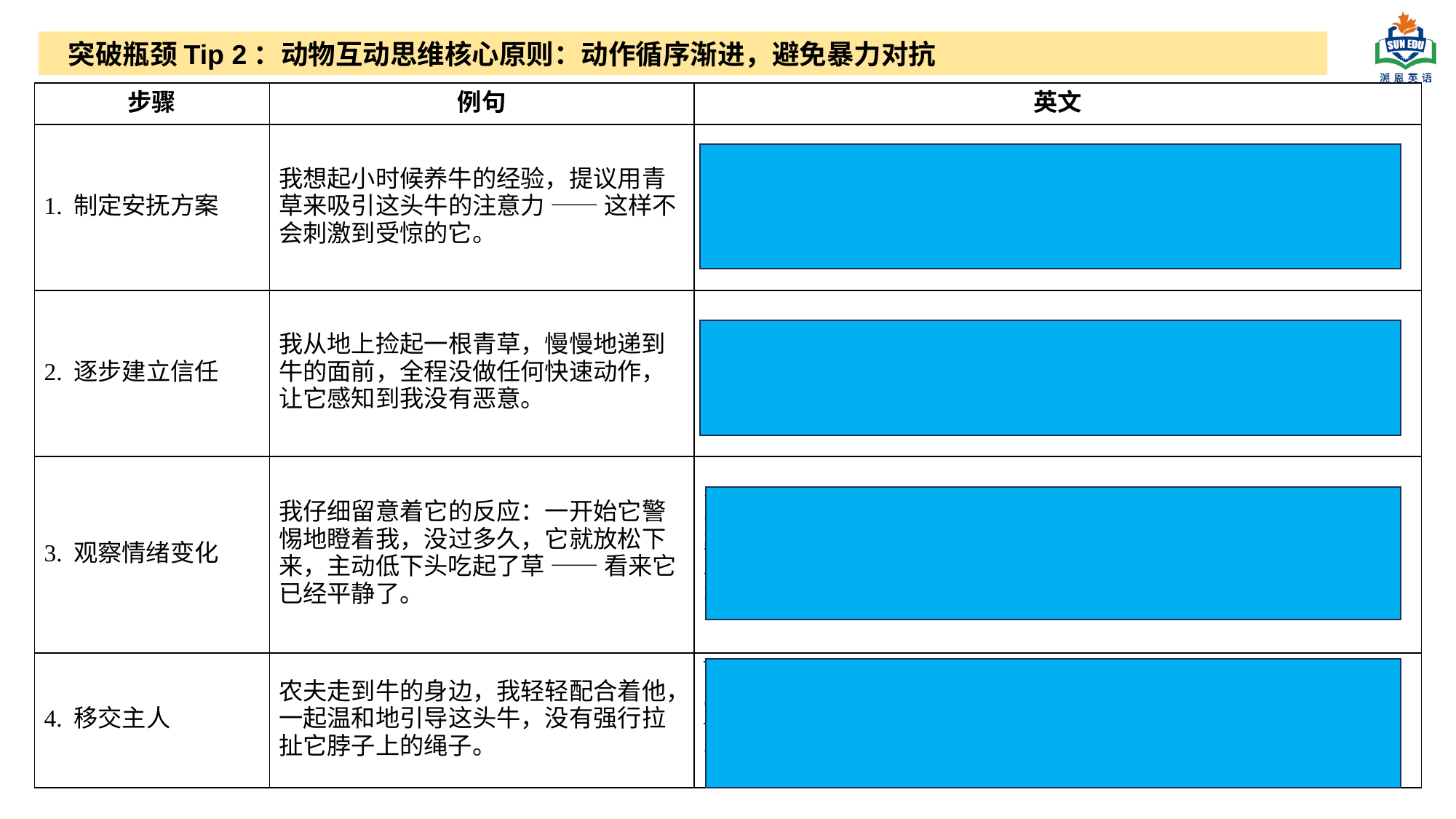

突破瓶颈Tip 2：动物互动思维核心原则：动作循序渐进，避免暴力对抗
| 步骤 | 例句 | 英文 |
| --- | --- | --- |
| 1. 制定安抚方案 | 我想起小时候养牛的经验，提议用青草来吸引这头牛的注意力 —— 这样不会刺激到受惊的它。 | I recalled my cow-raising experience from childhood and proposed attracting the cow with grass—this way, we wouldn’t startle the frightened animal. |
| 2. 逐步建立信任 | 我从地上捡起一根青草，慢慢地递到牛的面前，全程没做任何快速动作，让它感知到我没有恶意。 | I picked a blade of grass from the ground and offered it to the cow slowly, making no quick moves so that she could feel I meant no harm. |
| 3. 观察情绪变化 | 我仔细留意着它的反应：一开始它警惕地瞪着我，没过多久，它就放松下来，主动低下头吃起了草 —— 看来它已经平静了。 | I watched her reaction closely: at first, she stared at me warily, but soon, she relaxed and lowered her head to eat the grass on her own—she had clearly calmed down. |
| 4. 移交主人 | 农夫走到牛的身边，我轻轻配合着他，一起温和地引导这头牛，没有强行拉扯它脖子上的绳子。 | When the farmer approached the cow, I cooperated with him gently to guide her, without pulling the rope around her neck forcefully. |